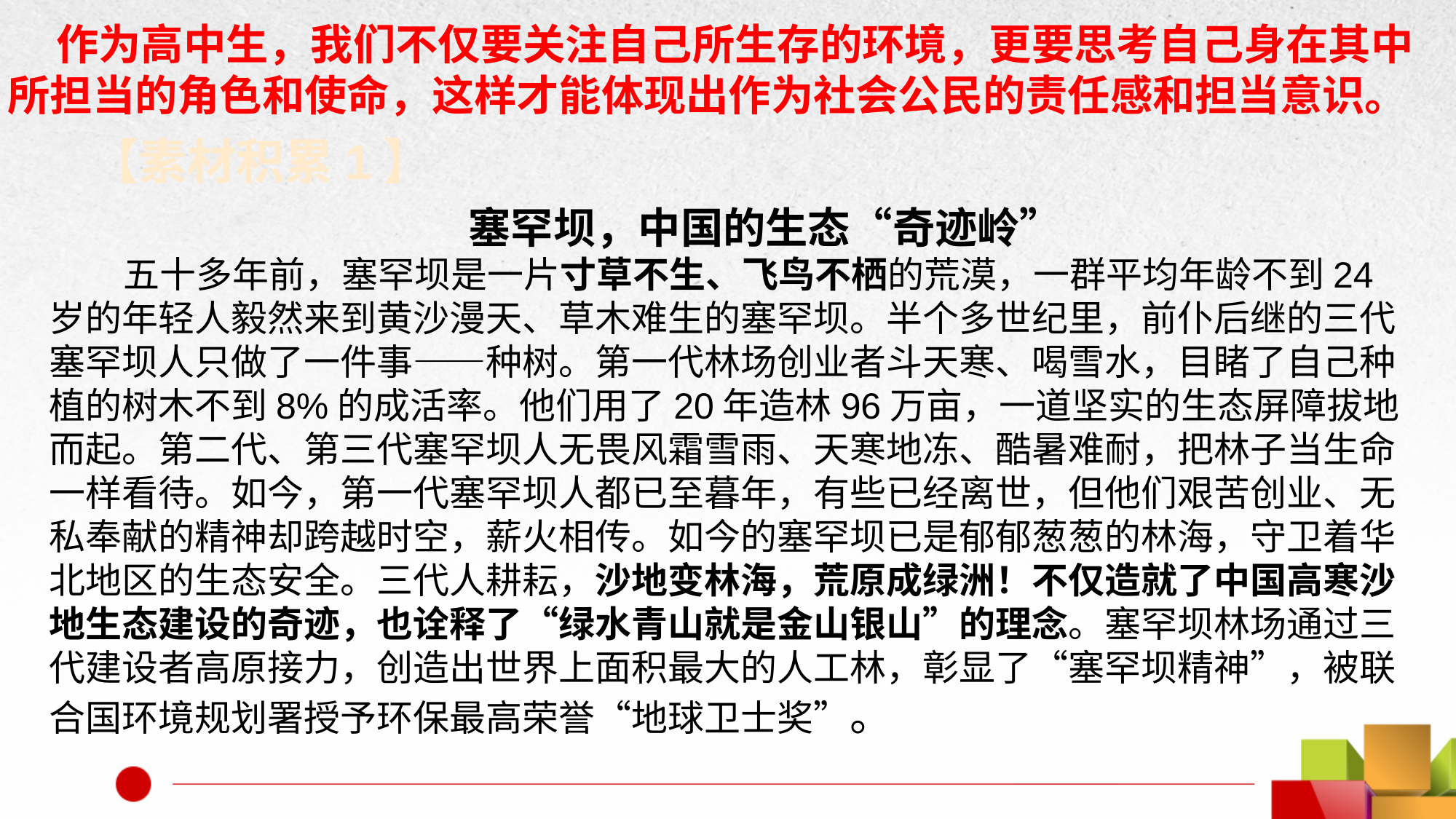

作为高中生，我们不仅要关注自己所生存的环境，更要思考自己身在其中所担当的角色和使命，这样才能体现出作为社会公民的责任感和担当意识。
【素材积累1】
       塞罕坝，中国的生态“奇迹岭”
        五十多年前，塞罕坝是一片寸草不生、飞鸟不栖的荒漠，一群平均年龄不到24岁的年轻人毅然来到黄沙漫天、草木难生的塞罕坝。半个多世纪里，前仆后继的三代塞罕坝人只做了一件事——种树。第一代林场创业者斗天寒、喝雪水，目睹了自己种植的树木不到8%的成活率。他们用了20年造林96万亩，一道坚实的生态屏障拔地而起。第二代、第三代塞罕坝人无畏风霜雪雨、天寒地冻、酷暑难耐，把林子当生命一样看待。如今，第一代塞罕坝人都已至暮年，有些已经离世，但他们艰苦创业、无私奉献的精神却跨越时空，薪火相传。如今的塞罕坝已是郁郁葱葱的林海，守卫着华北地区的生态安全。三代人耕耘，沙地变林海，荒原成绿洲！不仅造就了中国高寒沙地生态建设的奇迹，也诠释了“绿水青山就是金山银山”的理念。塞罕坝林场通过三代建设者高原接力，创造出世界上面积最大的人工林，彰显了“塞罕坝精神”，被联合国环境规划署授予环保最高荣誉“地球卫士奖”。